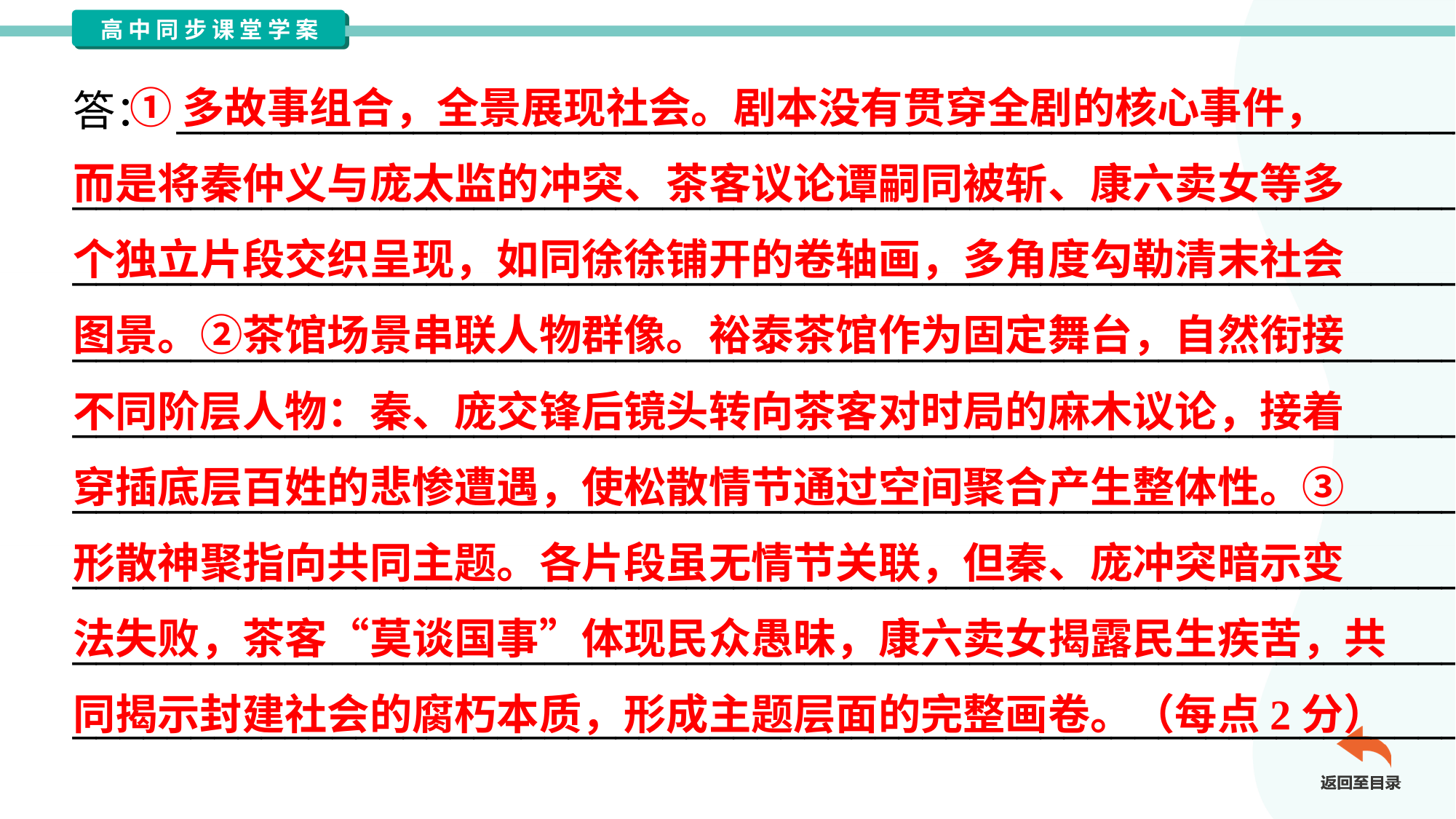

①多故事组合，全景展现社会。剧本没有贯穿全剧的核心事件，
而是将秦仲义与庞太监的冲突、茶客议论谭嗣同被斩、康六卖女等多
个独立片段交织呈现，如同徐徐铺开的卷轴画，多角度勾勒清末社会
图景。②茶馆场景串联人物群像。裕泰茶馆作为固定舞台，自然衔接
不同阶层人物：秦、庞交锋后镜头转向茶客对时局的麻木议论，接着
穿插底层百姓的悲惨遭遇，使松散情节通过空间聚合产生整体性。③
形散神聚指向共同主题。各片段虽无情节关联，但秦、庞冲突暗示变
法失败，茶客“莫谈国事”体现民众愚昧，康六卖女揭露民生疾苦，共
同揭示封建社会的腐朽本质，形成主题层面的完整画卷。（每点2分）
答： ________________________________________________________
_____________________________________________________________
_____________________________________________________________
_____________________________________________________________
_____________________________________________________________
_____________________________________________________________
_____________________________________________________________
_____________________________________________________________
_____________________________________________________________